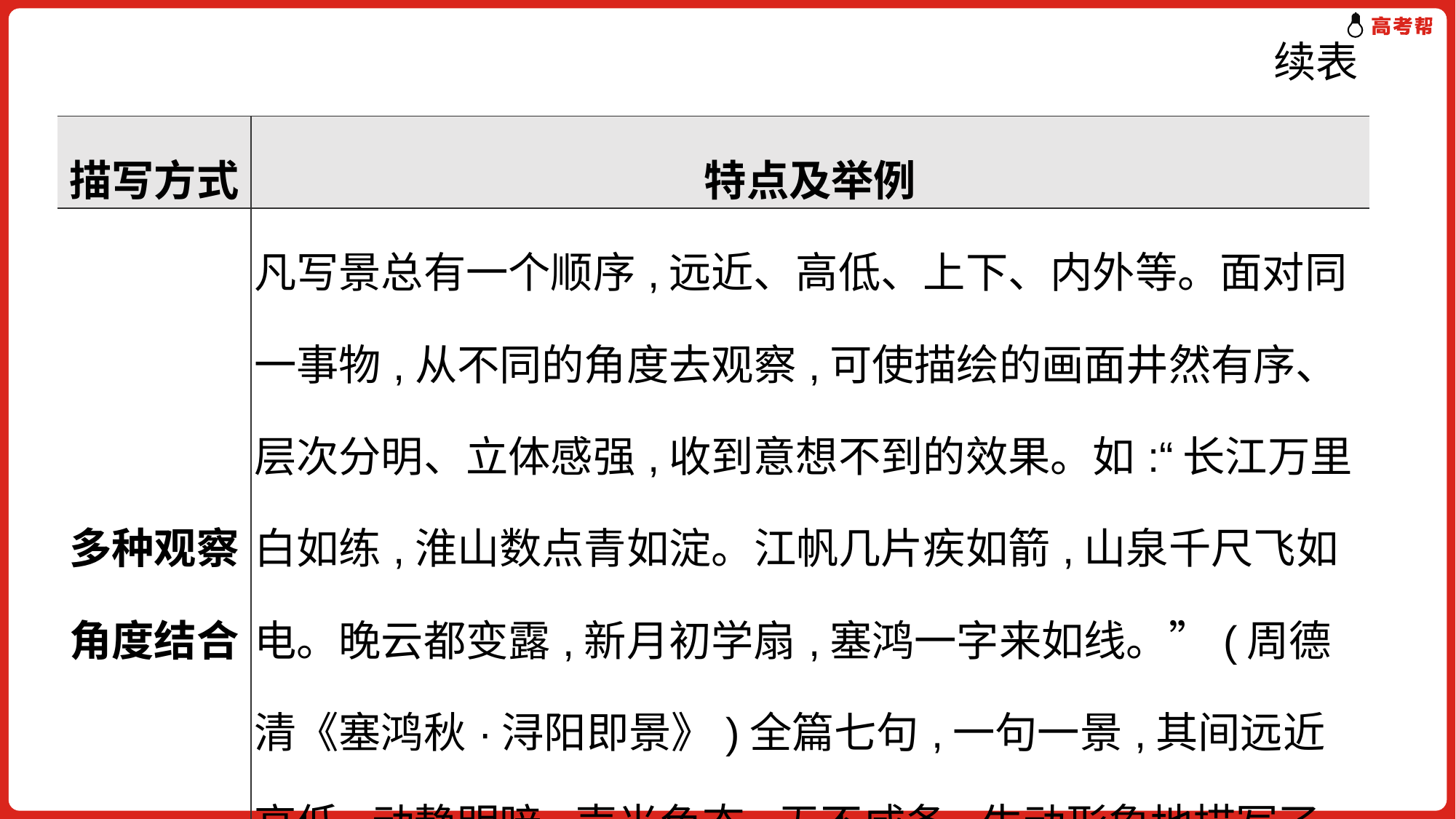

# 续表
| 描写方式 | 特点及举例 |
| --- | --- |
| 多种观察 角度结合 | 凡写景总有一个顺序,远近、高低、上下、内外等。面对同一事物,从不同的角度去观察,可使描绘的画面井然有序、层次分明、立体感强,收到意想不到的效果。如:“长江万里白如练,淮山数点青如淀。江帆几片疾如箭,山泉千尺飞如电。晚云都变露,新月初学扇,塞鸿一字来如线。”(周德清《塞鸿秋·浔阳即景》)全篇七句,一句一景,其间远近高低,动静明暗,声光色态,无不咸备,生动形象地描写了一幅秋景图。 |